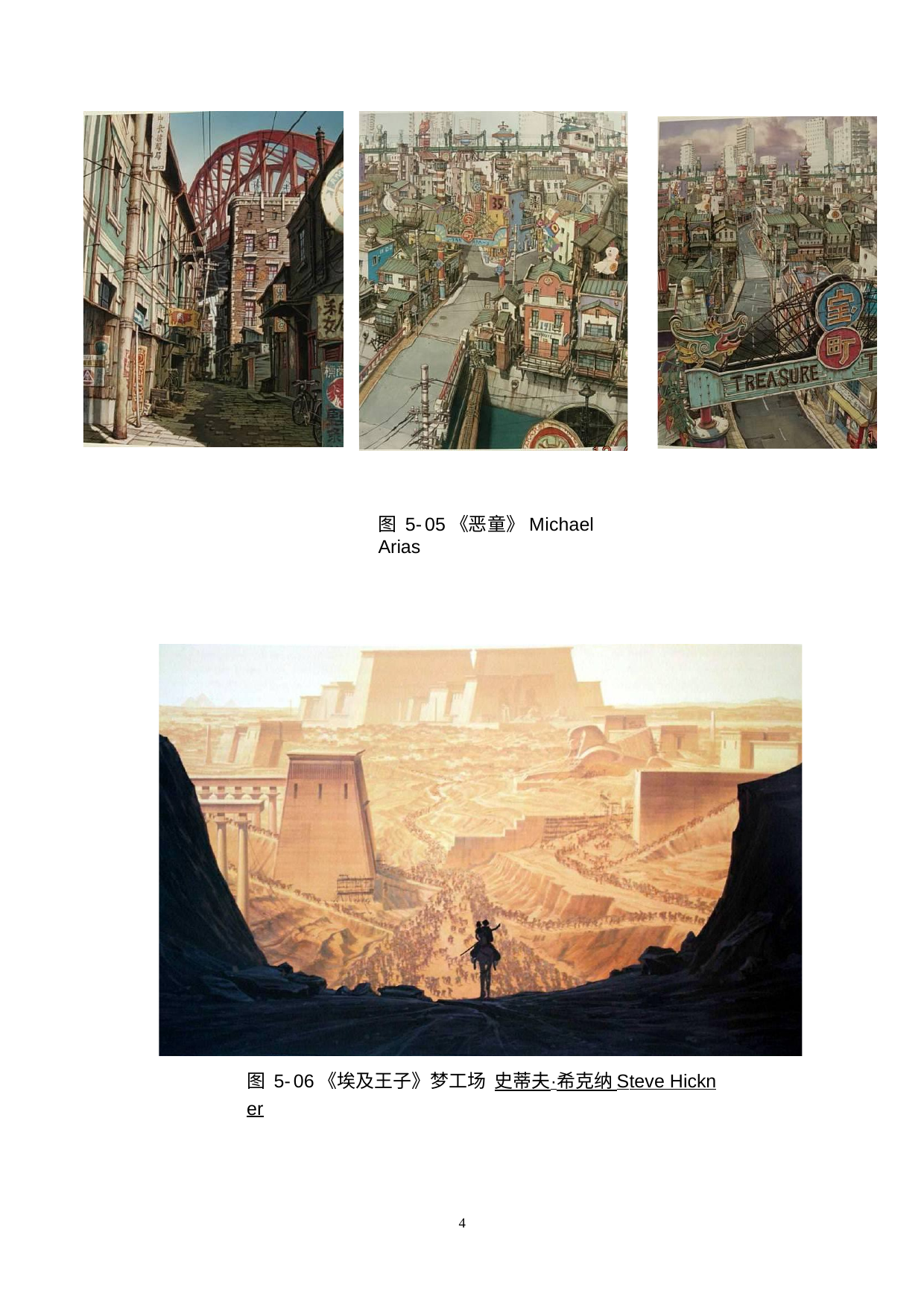

图 5-05《恶童》Michael Arias

图 5-06《埃及王子》梦工场  史蒂夫·希克纳 Steve Hickner
4